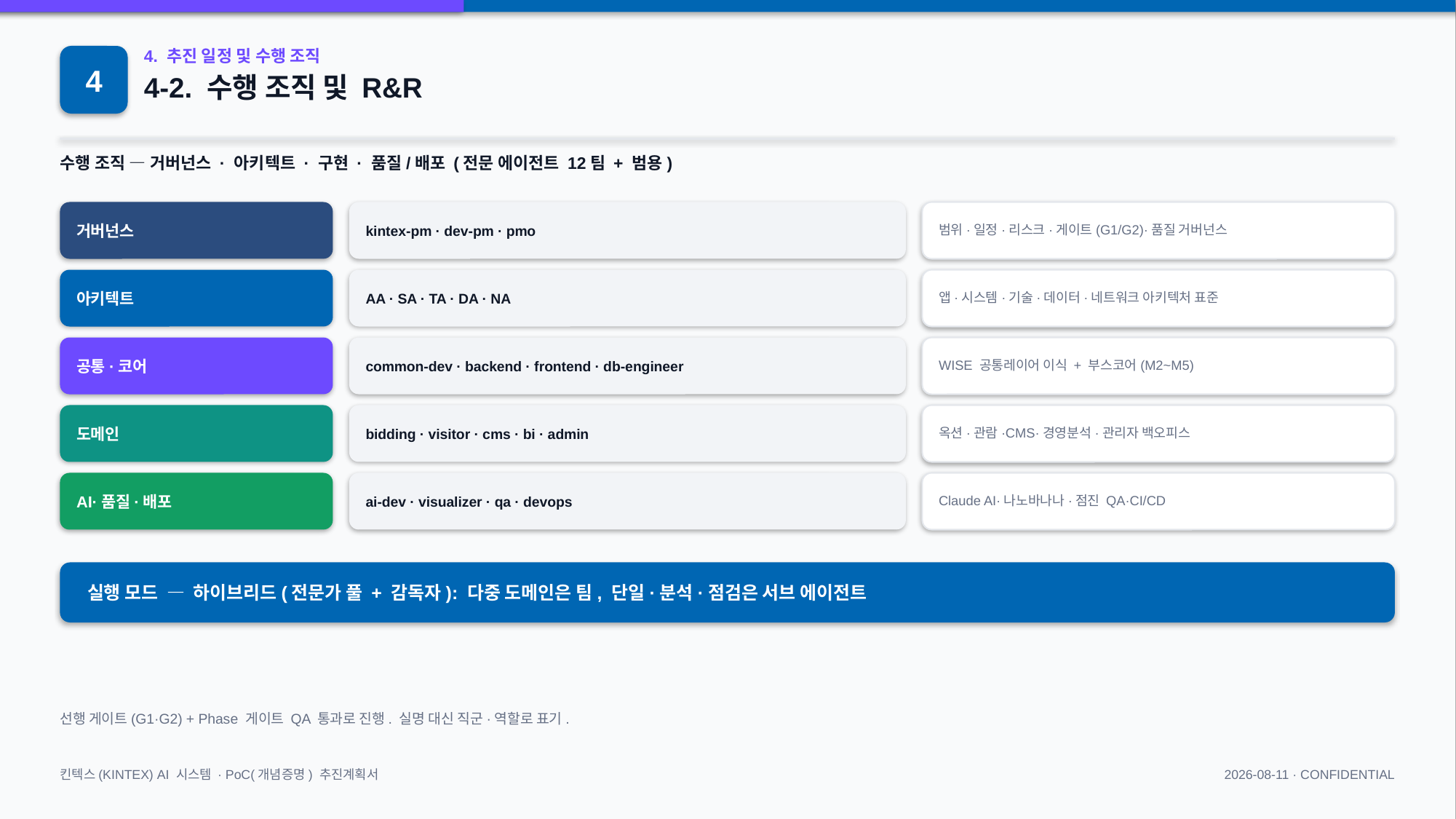

4
4. 추진 일정 및 수행 조직
4-2. 수행 조직 및 R&R

수행 조직 — 거버넌스 · 아키텍트 · 구현 · 품질/배포 (전문 에이전트 12팀 + 범용)

거버넌스

kintex-pm · dev-pm · pmo

범위·일정·리스크·게이트(G1/G2)·품질 거버넌스

아키텍트

AA · SA · TA · DA · NA

앱·시스템·기술·데이터·네트워크 아키텍처 표준

공통·코어

common-dev · backend · frontend · db-engineer

WISE 공통레이어 이식 + 부스코어(M2~M5)

도메인

bidding · visitor · cms · bi · admin

옥션·관람·CMS·경영분석·관리자 백오피스

AI·품질·배포

ai-dev · visualizer · qa · devops

Claude AI·나노바나나·점진 QA·CI/CD

실행 모드  —  하이브리드(전문가 풀 + 감독자): 다중 도메인은 팀, 단일·분석·점검은 서브 에이전트
선행 게이트(G1·G2) + Phase 게이트 QA 통과로 진행. 실명 대신 직군·역할로 표기.